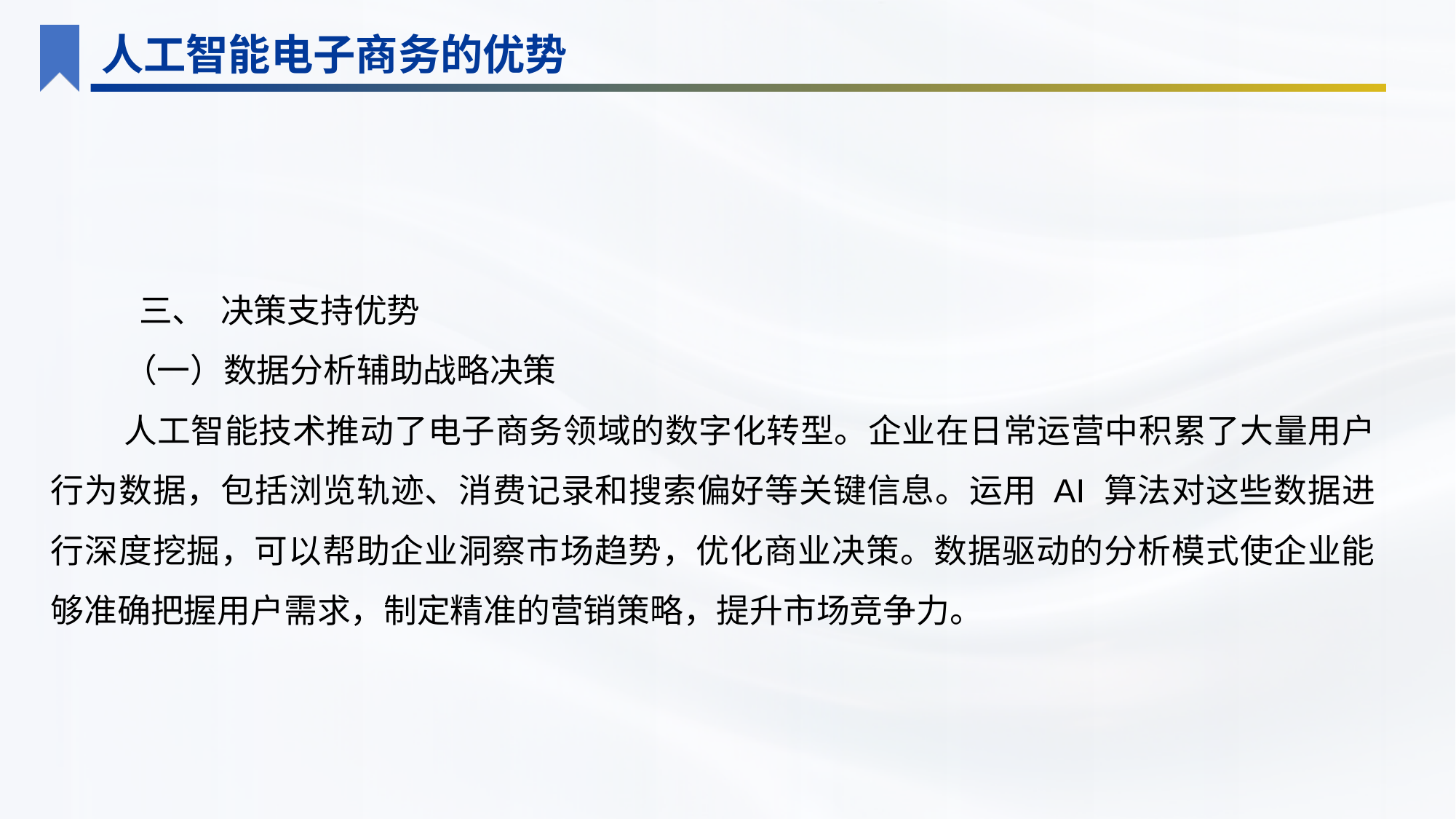

人工智能电子商务的优势
 三、  决策支持优势
（一）数据分析辅助战略决策
人工智能技术推动了电子商务领域的数字化转型。企业在日常运营中积累了大量用户行为数据，包括浏览轨迹、消费记录和搜索偏好等关键信息。运用 AI 算法对这些数据进行深度挖掘，可以帮助企业洞察市场趋势，优化商业决策。数据驱动的分析模式使企业能够准确把握用户需求，制定精准的营销策略，提升市场竞争力。